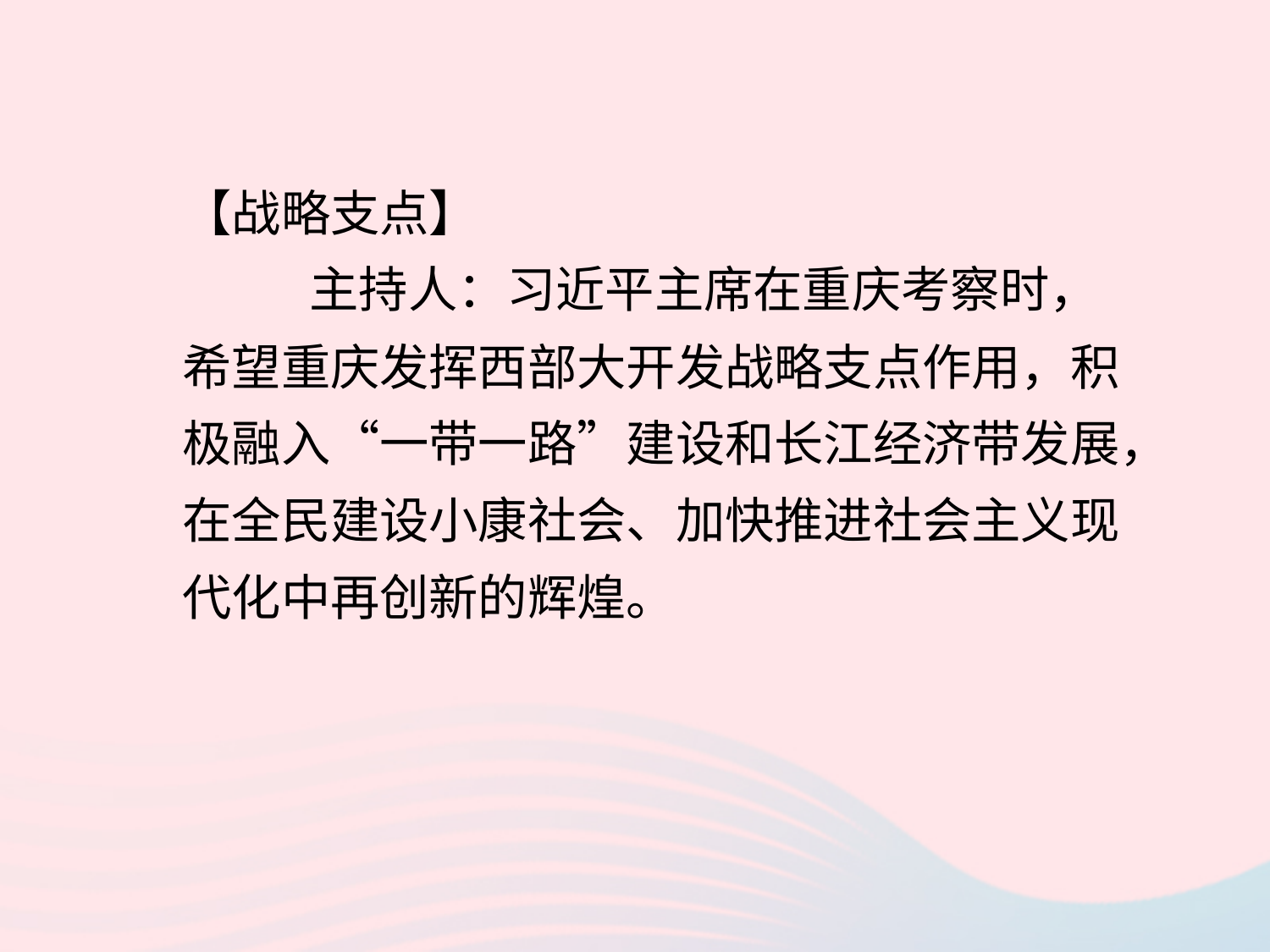

【战略支点】
	主持人：习近平主席在重庆考察时，希望重庆发挥西部大开发战略支点作用，积极融入“一带一路”建设和长江经济带发展，在全民建设小康社会、加快推进社会主义现代化中再创新的辉煌。